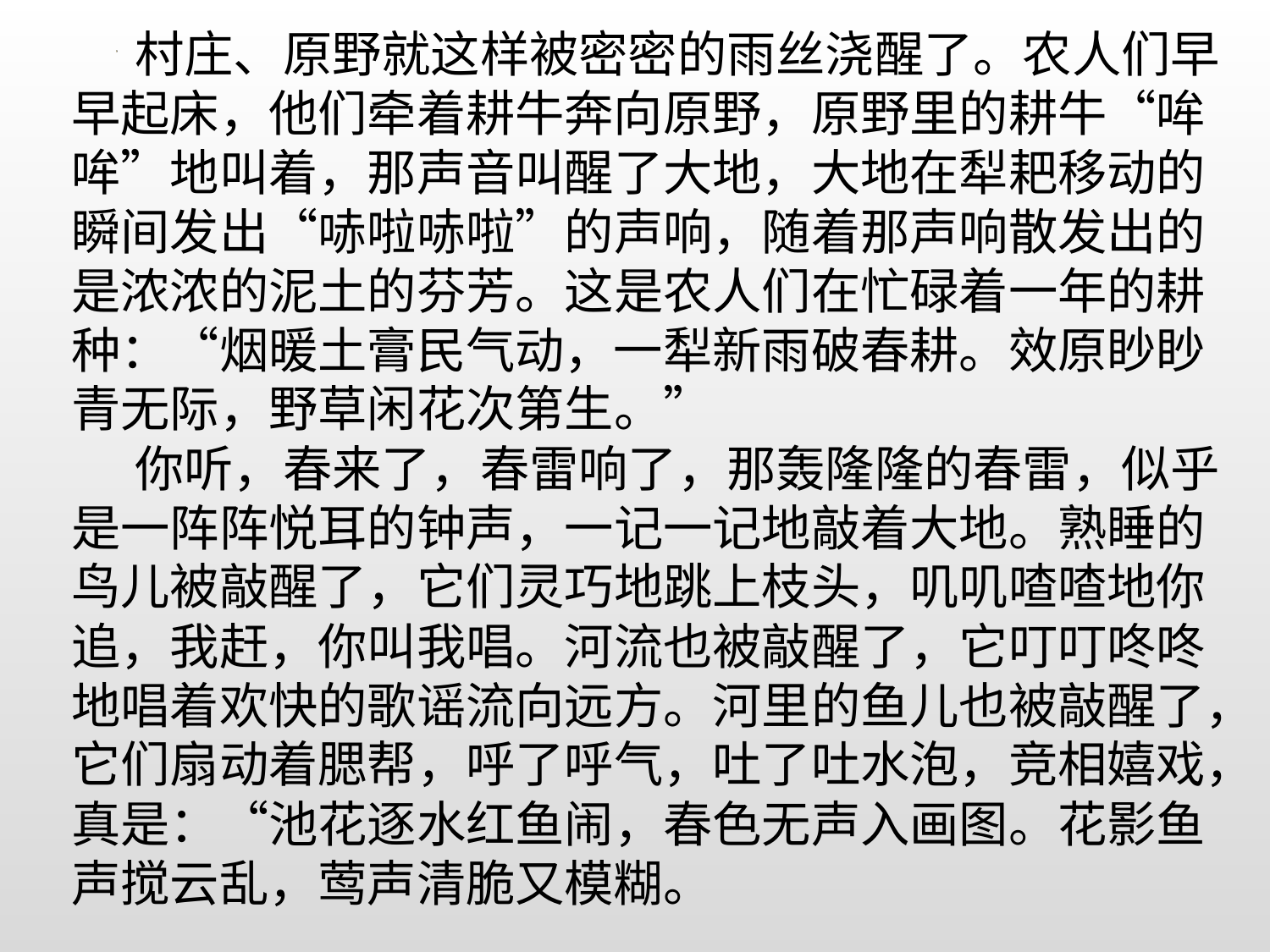

村庄、原野就这样被密密的雨丝浇醒了。农人们早早起床，他们牵着耕牛奔向原野，原野里的耕牛“哞哞”地叫着，那声音叫醒了大地，大地在犁耙移动的瞬间发出“哧啦哧啦”的声响，随着那声响散发出的是浓浓的泥土的芬芳。这是农人们在忙碌着一年的耕种：“烟暖土膏民气动，一犁新雨破春耕。效原眇眇青无际，野草闲花次第生。”
你听，春来了，春雷响了，那轰隆隆的春雷，似乎是一阵阵悦耳的钟声，一记一记地敲着大地。熟睡的鸟儿被敲醒了，它们灵巧地跳上枝头，叽叽喳喳地你追，我赶，你叫我唱。河流也被敲醒了，它叮叮咚咚地唱着欢快的歌谣流向远方。河里的鱼儿也被敲醒了，它们扇动着腮帮，呼了呼气，吐了吐水泡，竞相嬉戏，真是：“池花逐水红鱼闹，春色无声入画图。花影鱼声搅云乱，莺声清脆又模糊。